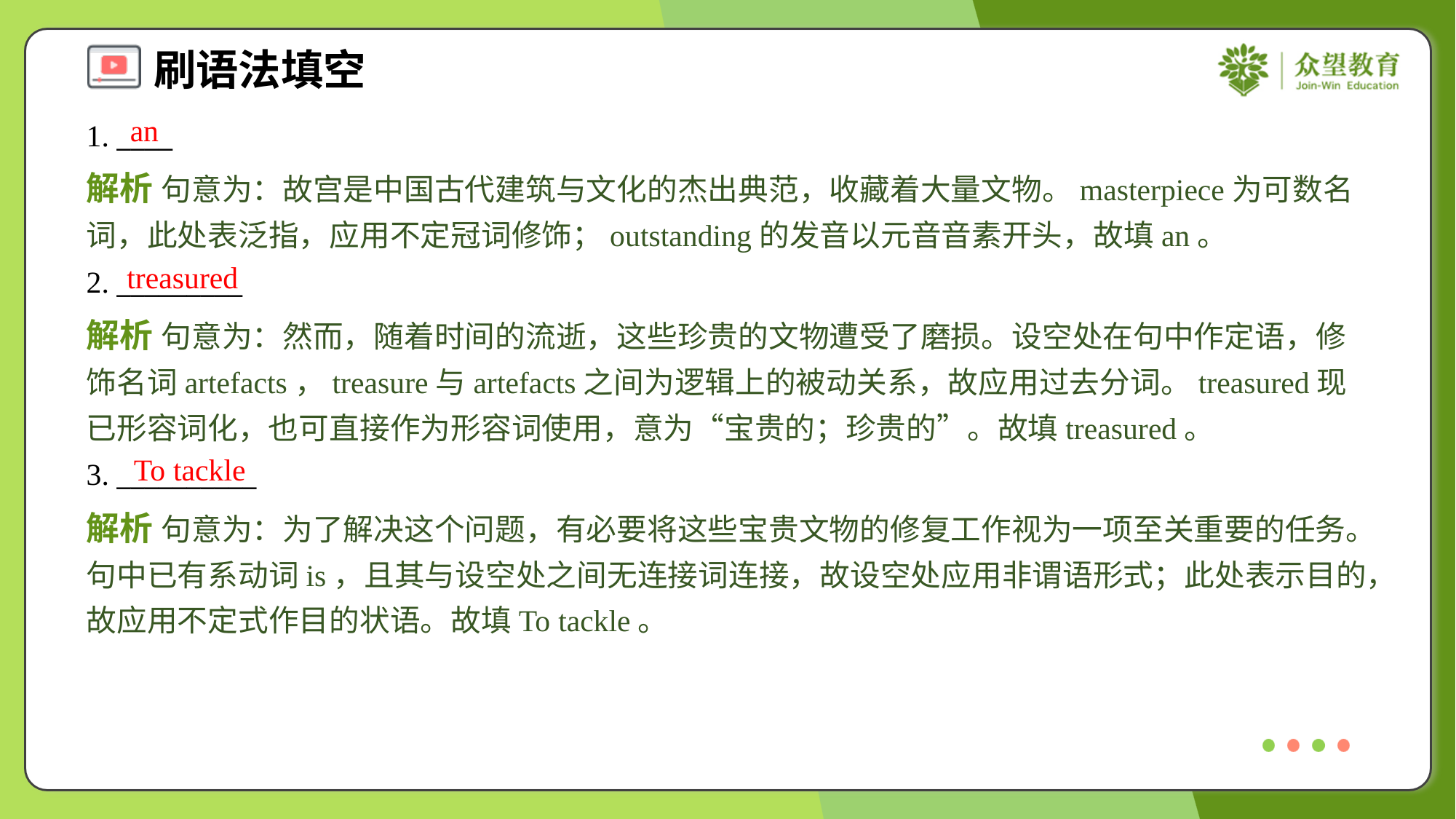

an
1. ____
解析 句意为：故宫是中国古代建筑与文化的杰出典范，收藏着大量文物。masterpiece为可数名词，此处表泛指，应用不定冠词修饰；outstanding的发音以元音音素开头，故填an。
treasured
2. _________
解析 句意为：然而，随着时间的流逝，这些珍贵的文物遭受了磨损。设空处在句中作定语，修饰名词artefacts，treasure与artefacts之间为逻辑上的被动关系，故应用过去分词。treasured现已形容词化，也可直接作为形容词使用，意为“宝贵的；珍贵的”。故填treasured。
To tackle
3. __________
解析 句意为：为了解决这个问题，有必要将这些宝贵文物的修复工作视为一项至关重要的任务。句中已有系动词is，且其与设空处之间无连接词连接，故设空处应用非谓语形式；此处表示目的，故应用不定式作目的状语。故填To tackle。